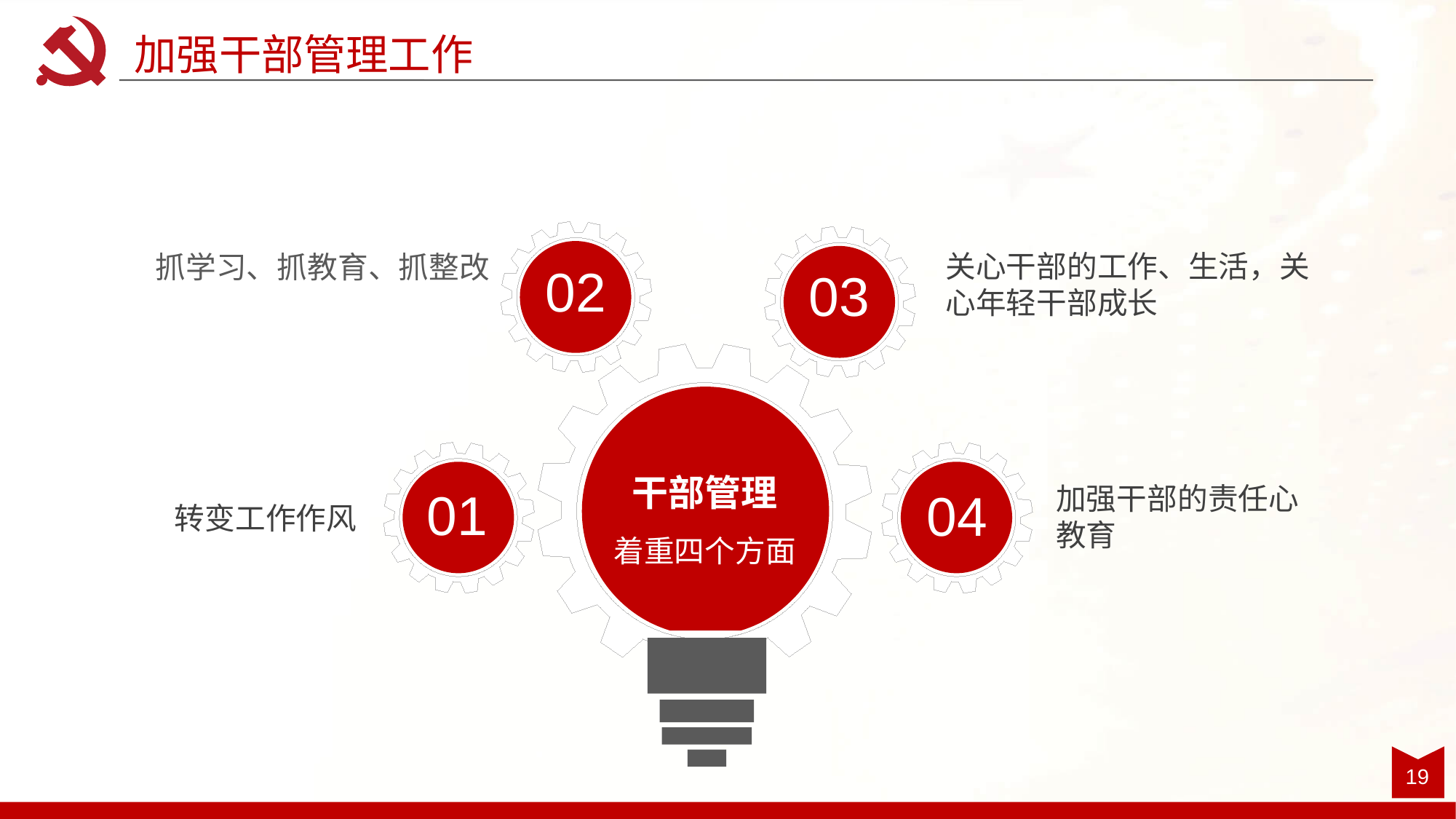

加强干部管理工作

关心干部的工作、生活，关心年轻干部成长
抓学习、抓教育、抓整改
02
03

干部管理
着重四个方面
加强干部的责任心教育
01
04
转变工作作风